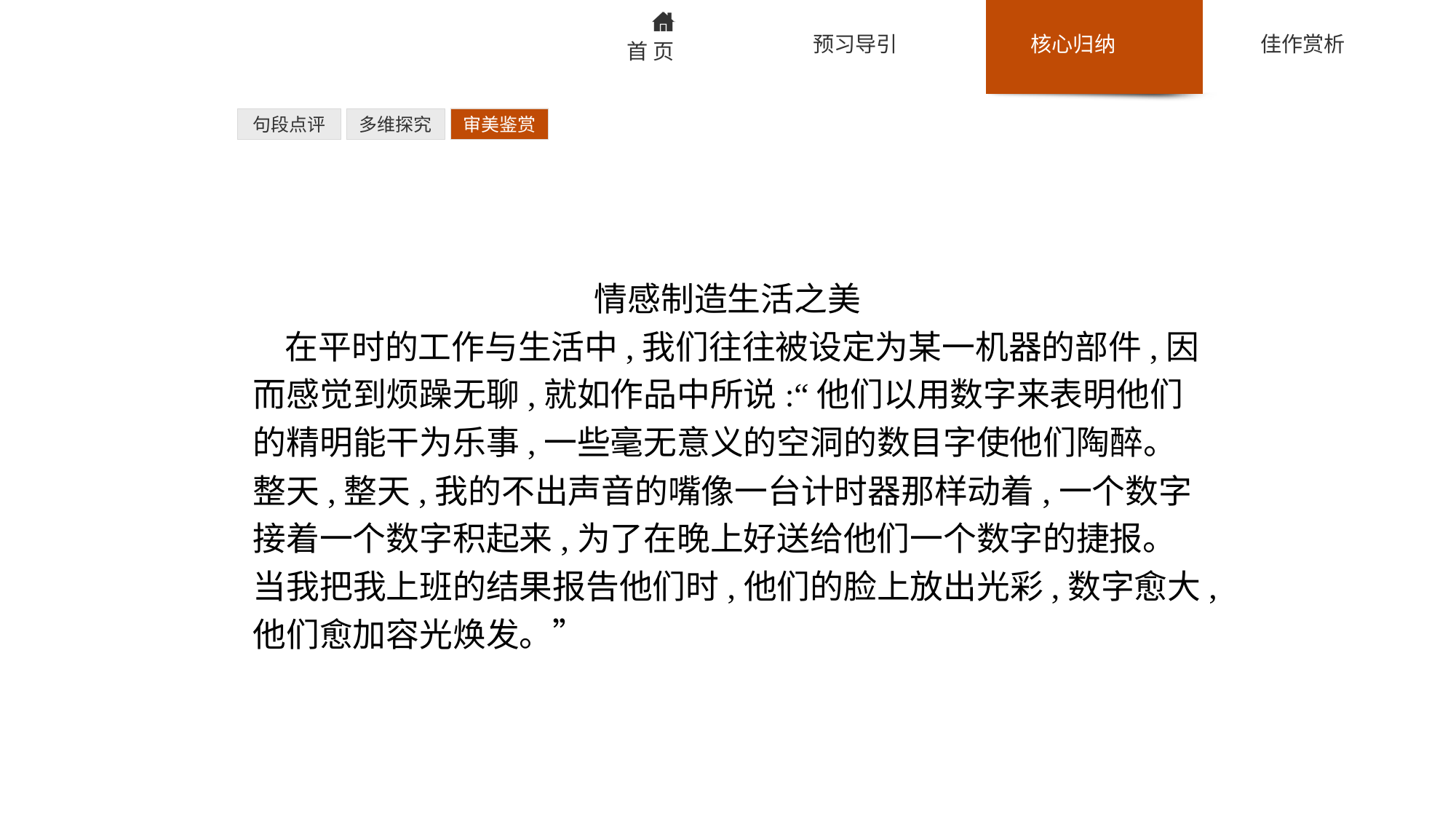

句段点评
多维探究
审美鉴赏
情感制造生活之美
在平时的工作与生活中,我们往往被设定为某一机器的部件,因而感觉到烦躁无聊,就如作品中所说:“他们以用数字来表明他们的精明能干为乐事,一些毫无意义的空洞的数目字使他们陶醉。整天,整天,我的不出声音的嘴像一台计时器那样动着,一个数字接着一个数字积起来,为了在晚上好送给他们一个数字的捷报。当我把我上班的结果报告他们时,他们的脸上放出光彩,数字愈大,他们愈加容光焕发。”